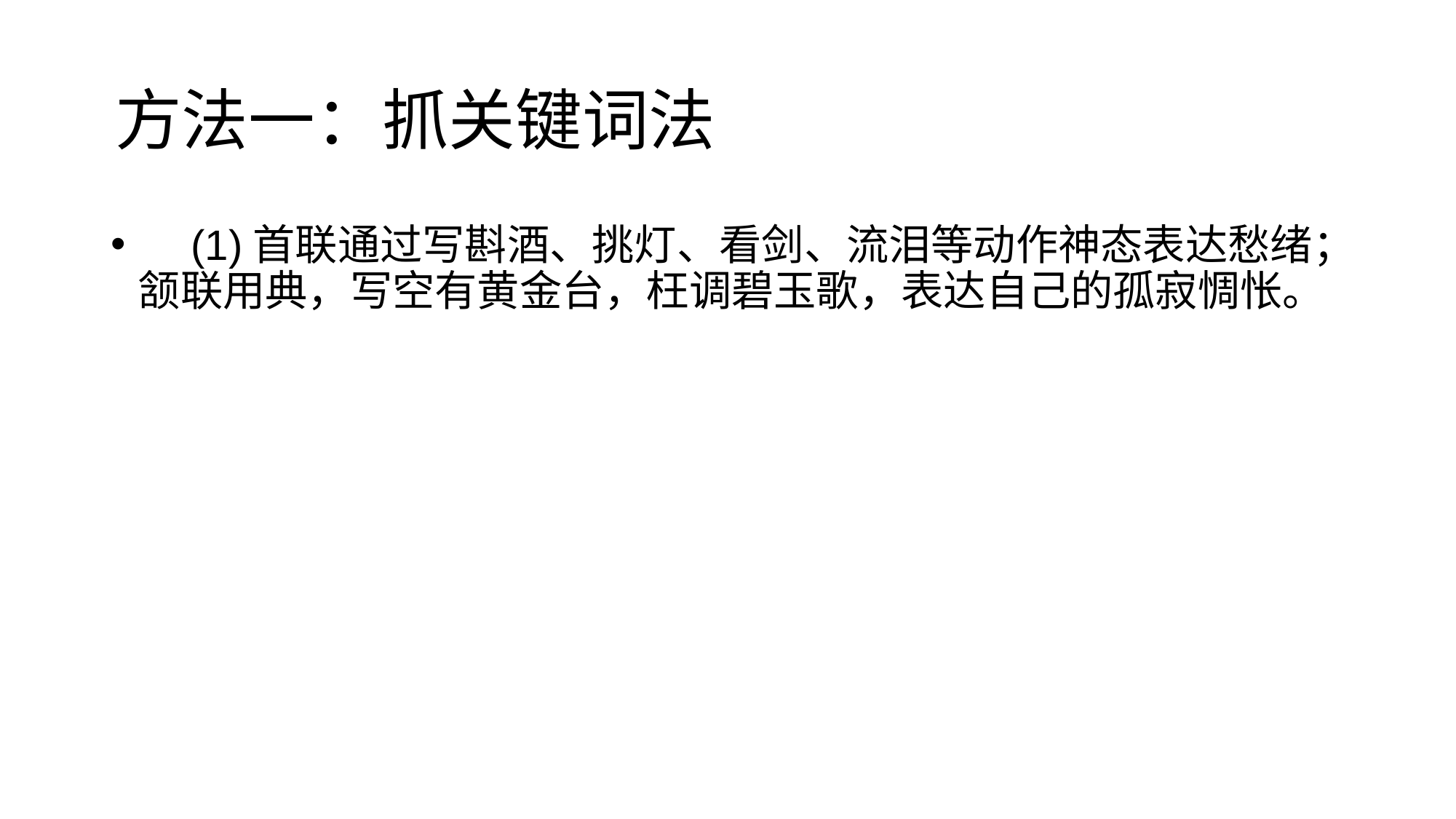

# 方法一：抓关键词法
　(1)首联通过写斟酒、挑灯、看剑、流泪等动作神态表达愁绪；颔联用典，写空有黄金台，枉调碧玉歌，表达自己的孤寂惆怅。